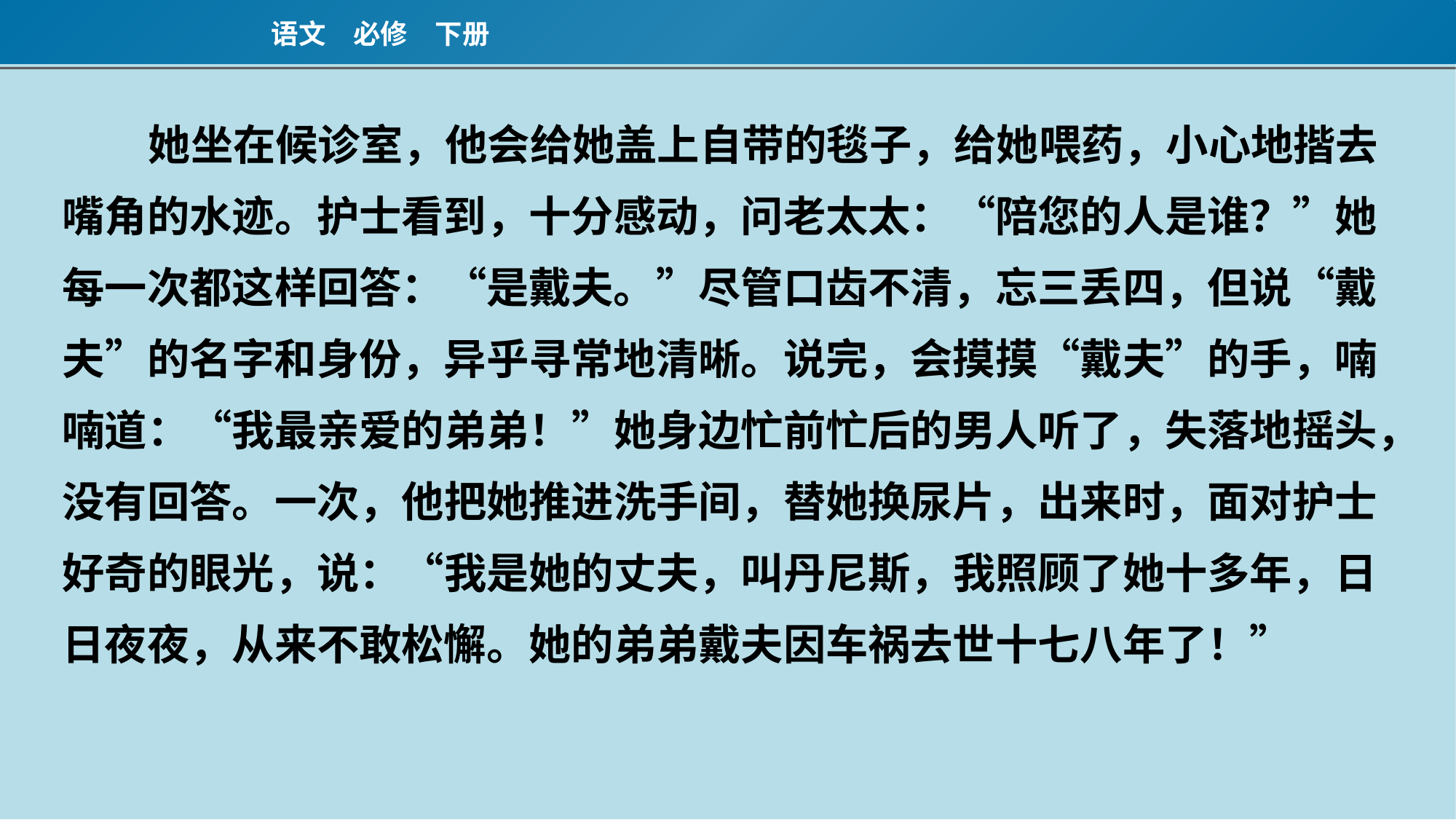

她坐在候诊室，他会给她盖上自带的毯子，给她喂药，小心地揩去嘴角的水迹。护士看到，十分感动，问老太太：“陪您的人是谁？”她每一次都这样回答：“是戴夫。”尽管口齿不清，忘三丢四，但说“戴夫”的名字和身份，异乎寻常地清晰。说完，会摸摸“戴夫”的手，喃喃道：“我最亲爱的弟弟！”她身边忙前忙后的男人听了，失落地摇头，没有回答。一次，他把她推进洗手间，替她换尿片，出来时，面对护士好奇的眼光，说：“我是她的丈夫，叫丹尼斯，我照顾了她十多年，日日夜夜，从来不敢松懈。她的弟弟戴夫因车祸去世十七八年了！”